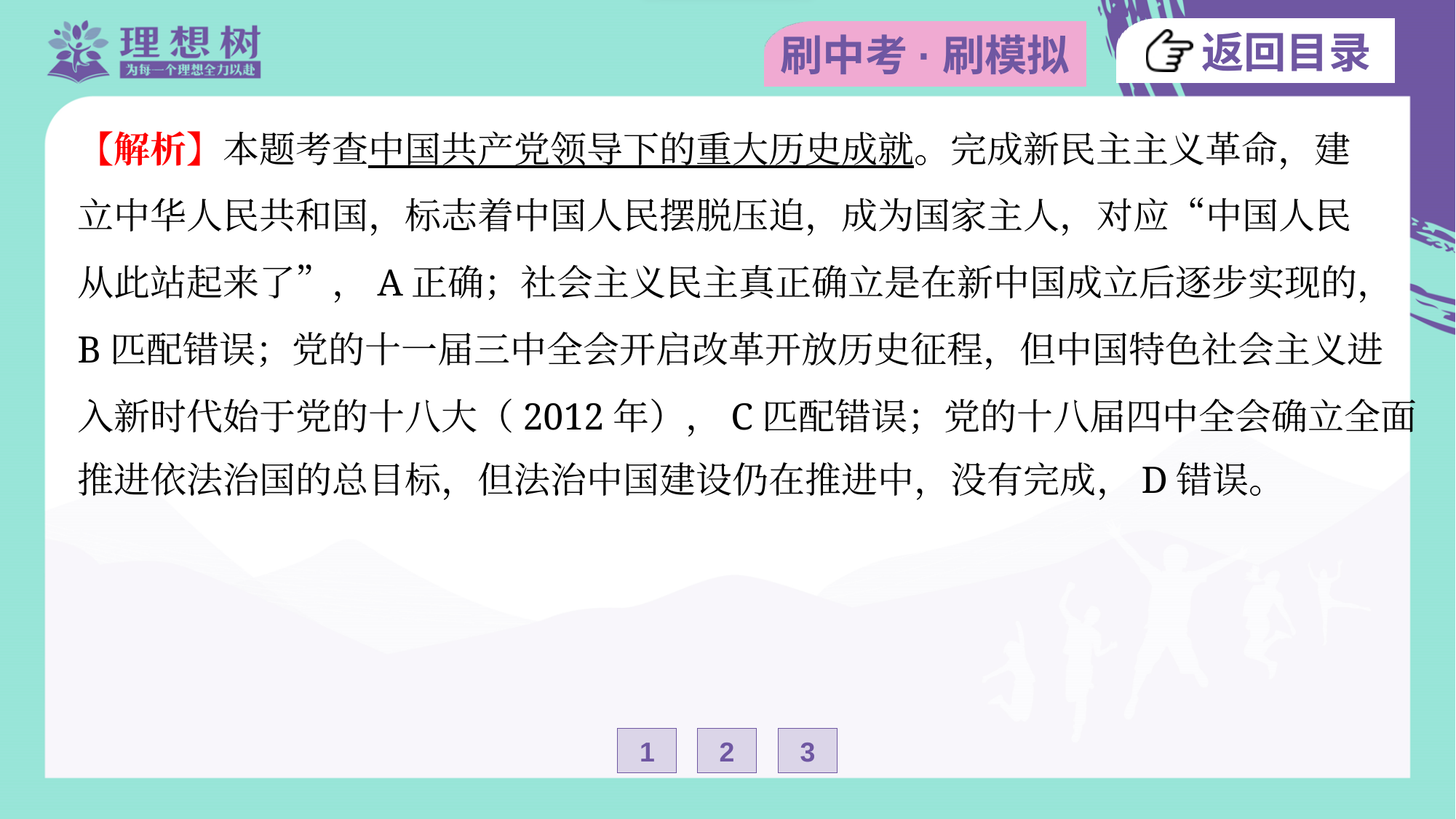

【解析】本题考查中国共产党领导下的重大历史成就。完成新民主主义革命，建
立中华人民共和国，标志着中国人民摆脱压迫，成为国家主人，对应“中国人民
从此站起来了”，A正确；社会主义民主真正确立是在新中国成立后逐步实现的，
B匹配错误；党的十一届三中全会开启改革开放历史征程，但中国特色社会主义进
入新时代始于党的十八大（2012年），C匹配错误；党的十八届四中全会确立全面
推进依法治国的总目标，但法治中国建设仍在推进中，没有完成，D错误。